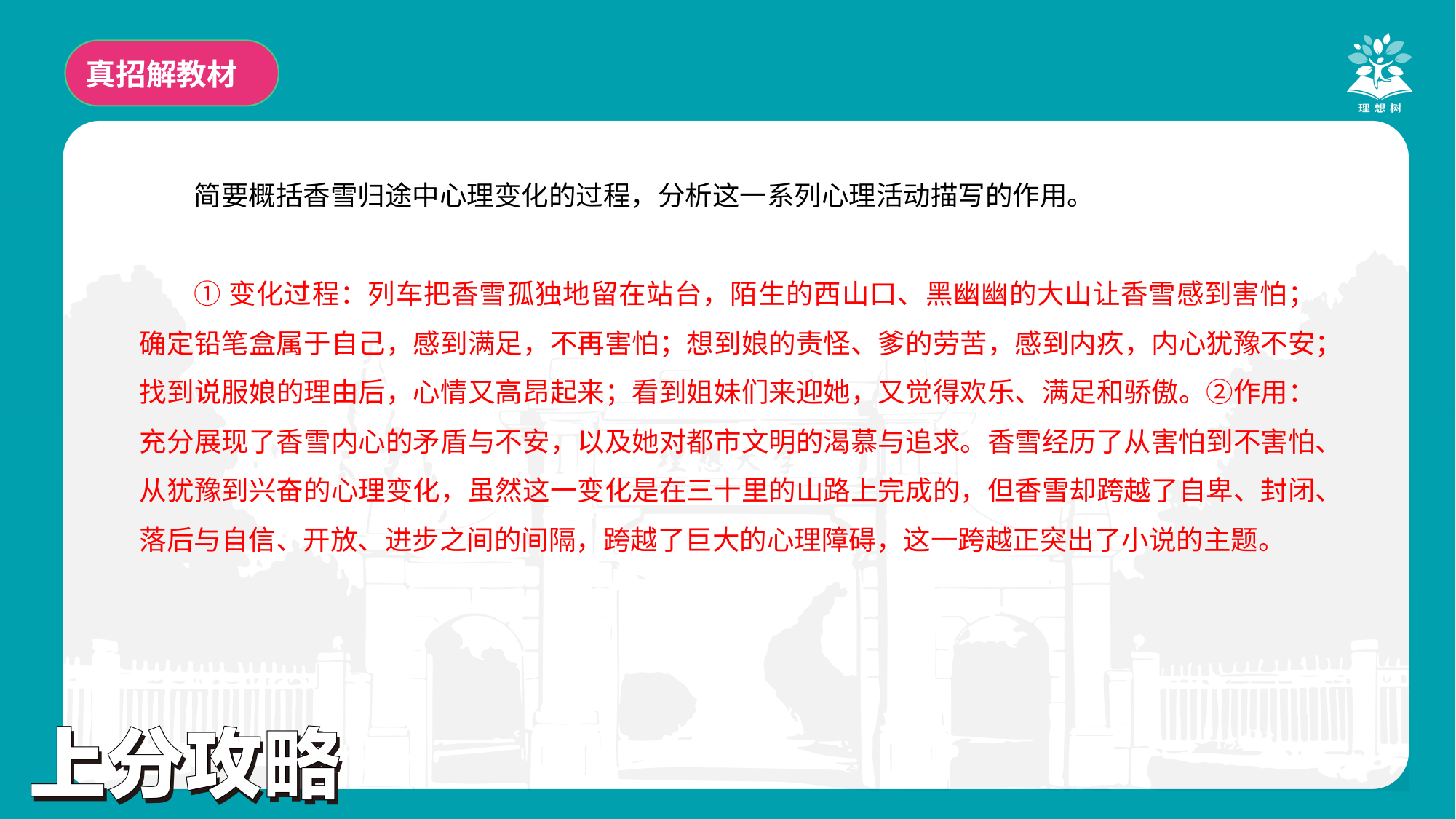

真招解教材
简要概括香雪归途中心理变化的过程，分析这一系列心理活动描写的作用。

①变化过程：列车把香雪孤独地留在站台，陌生的西山口、黑幽幽的大山让香雪感到害怕；确定铅笔盒属于自己，感到满足，不再害怕；想到娘的责怪、爹的劳苦，感到内疚，内心犹豫不安；找到说服娘的理由后，心情又高昂起来；看到姐妹们来迎她，又觉得欢乐、满足和骄傲。②作用：充分展现了香雪内心的矛盾与不安，以及她对都市文明的渴慕与追求。香雪经历了从害怕到不害怕、从犹豫到兴奋的心理变化，虽然这一变化是在三十里的山路上完成的，但香雪却跨越了自卑、封闭、落后与自信、开放、进步之间的间隔，跨越了巨大的心理障碍，这一跨越正突出了小说的主题。